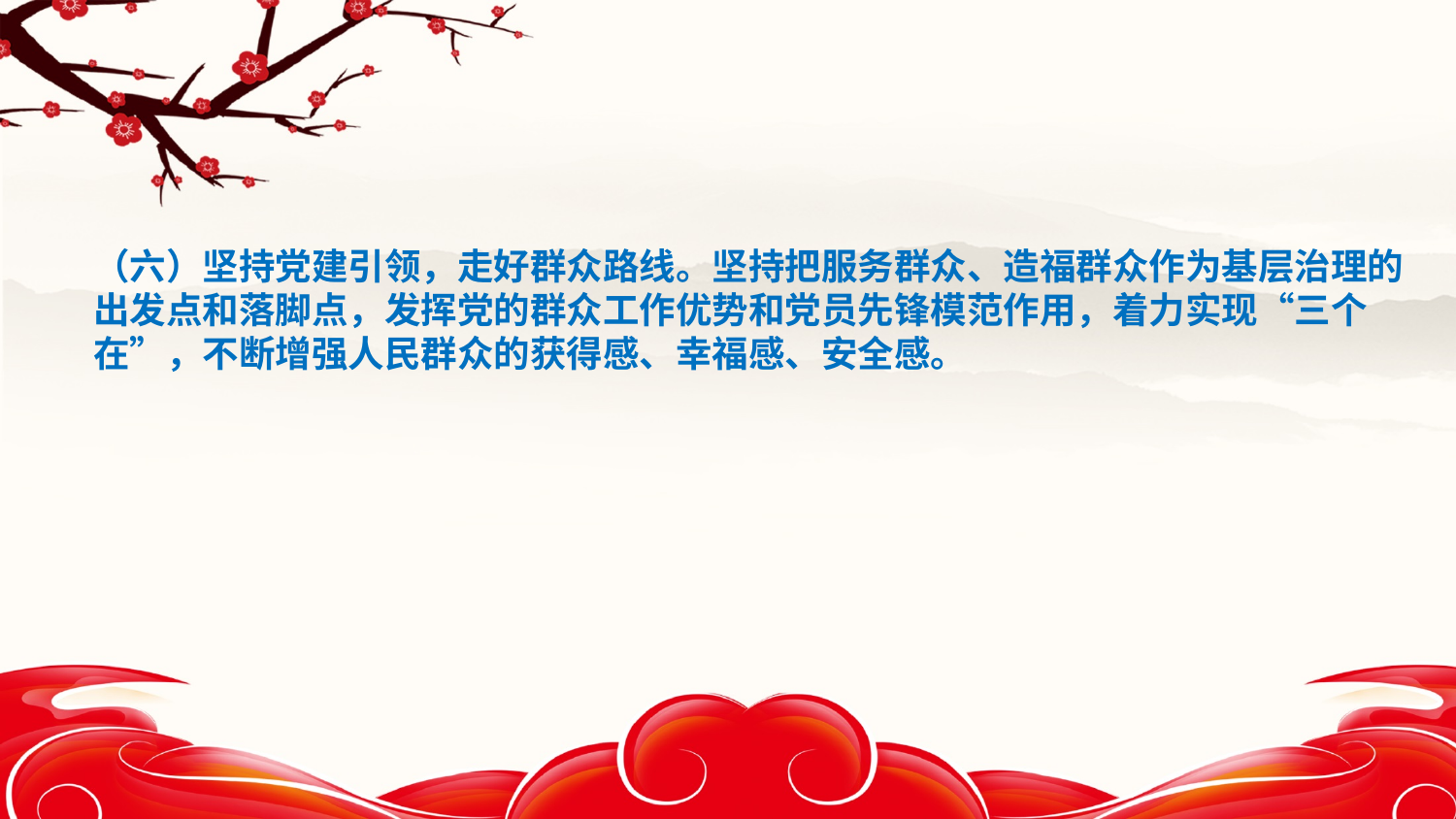

（六）坚持党建引领，走好群众路线。坚持把服务群众、造福群众作为基层治理的出发点和落脚点，发挥党的群众工作优势和党员先锋模范作用，着力实现“三个在”，不断增强人民群众的获得感、幸福感、安全感。